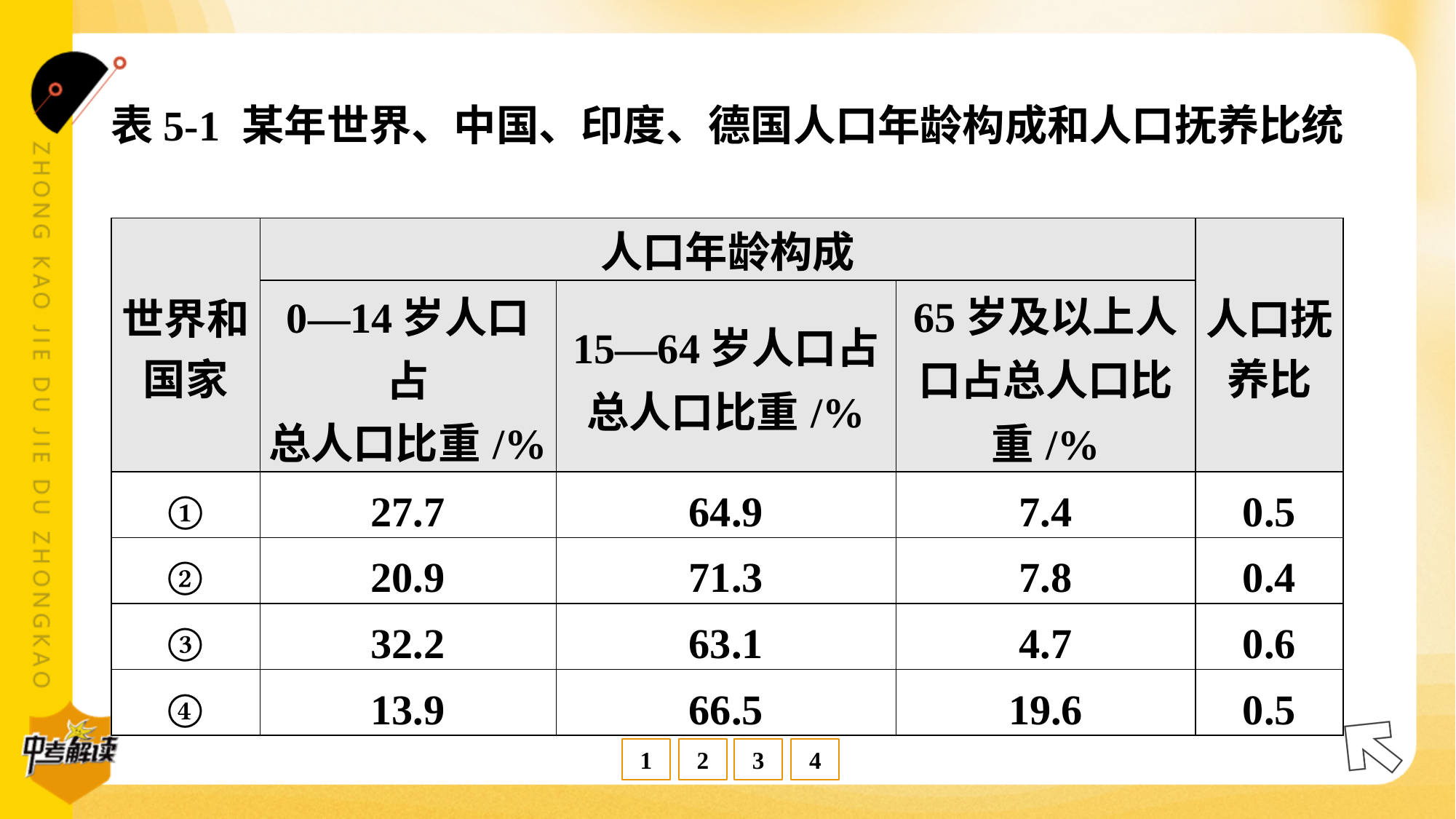

表5-1 某年世界、中国、印度、德国人口年龄构成和人口抚养比统
计表#1.1
| 世界和 国家 | 人口年龄构成 |  |  | 人口抚 养比 |
| --- | --- | --- | --- | --- |
|  | 0—14岁人口占 总人口比重/% | 15—64岁人口占总人口比重/% | 65岁及以上人口占总人口比重/% |  |
| ① | 27.7 | 64.9 | 7.4 | 0.5 |
| ② | 20.9 | 71.3 | 7.8 | 0.4 |
| ③ | 32.2 | 63.1 | 4.7 | 0.6 |
| ④ | 13.9 | 66.5 | 19.6 | 0.5 |